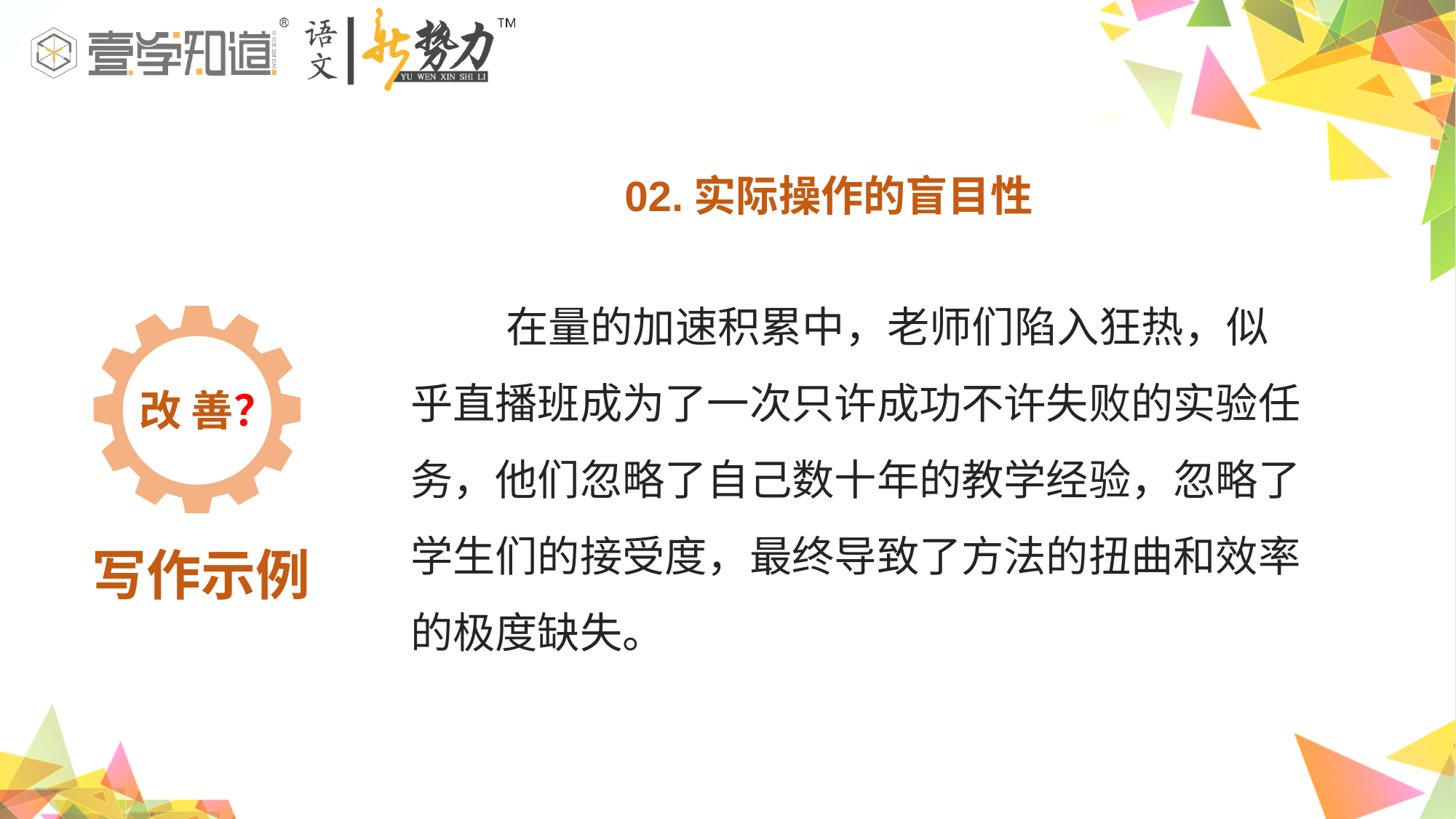

02.实际操作的盲目性

         在量的加速积累中，老师们陷入狂热，似乎直播班成为了一次只许成功不许失败的实验任务，他们忽略了自己数十年的教学经验，忽略了学生们的接受度，最终导致了方法的扭曲和效率的极度缺失。

改 善？
写作示例